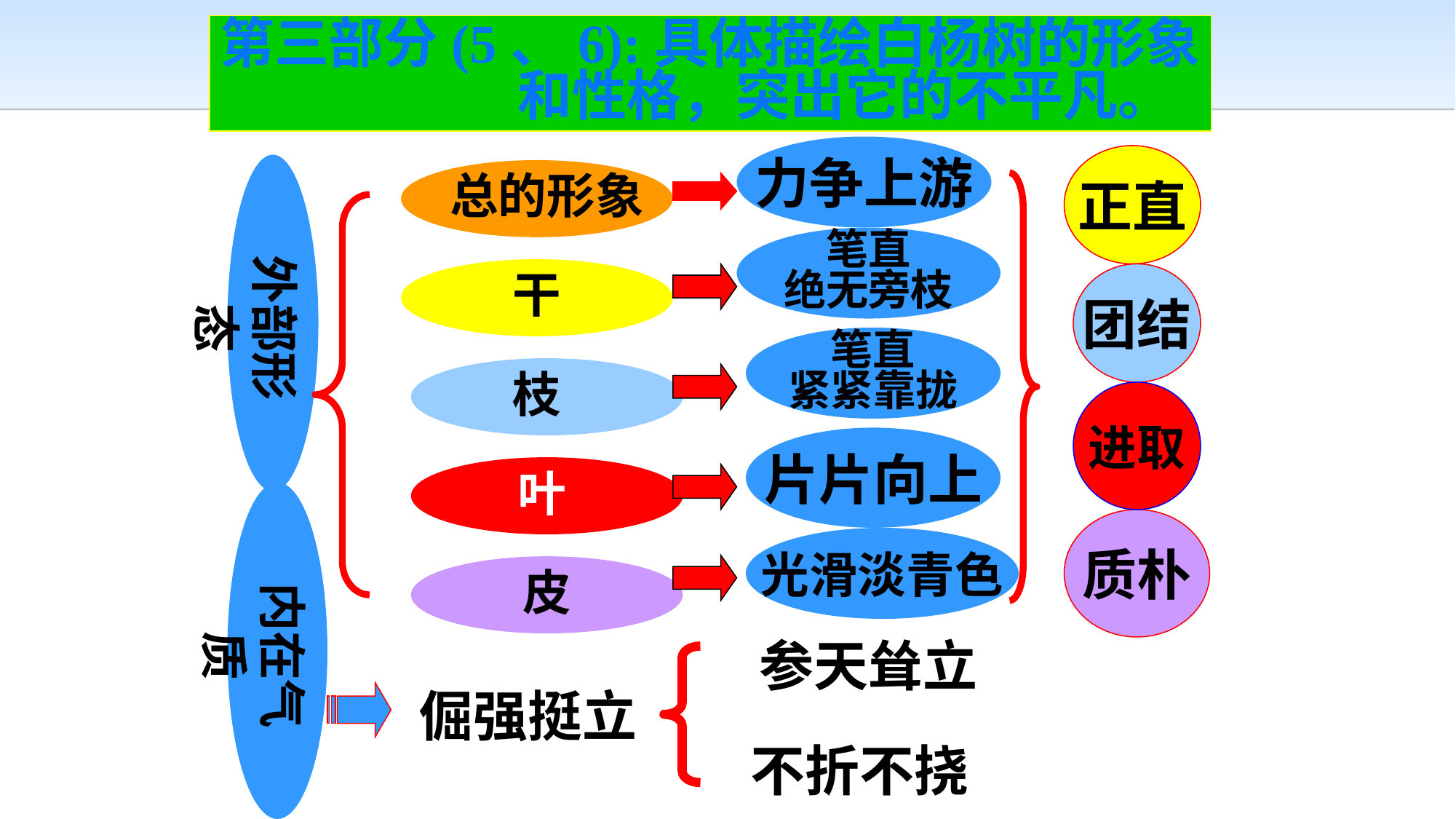

第三部分(5、6):具体描绘白杨树的形象
                       和性格，突出它的不平凡。
力争上游
正直

外部形态

总的形象

干

枝
叶

皮

笔直
绝无旁枝

团结
笔直
紧紧靠拢

进取
片片向上

内在气质
质朴
光滑淡青色

参天耸立

倔强挺立

不折不挠